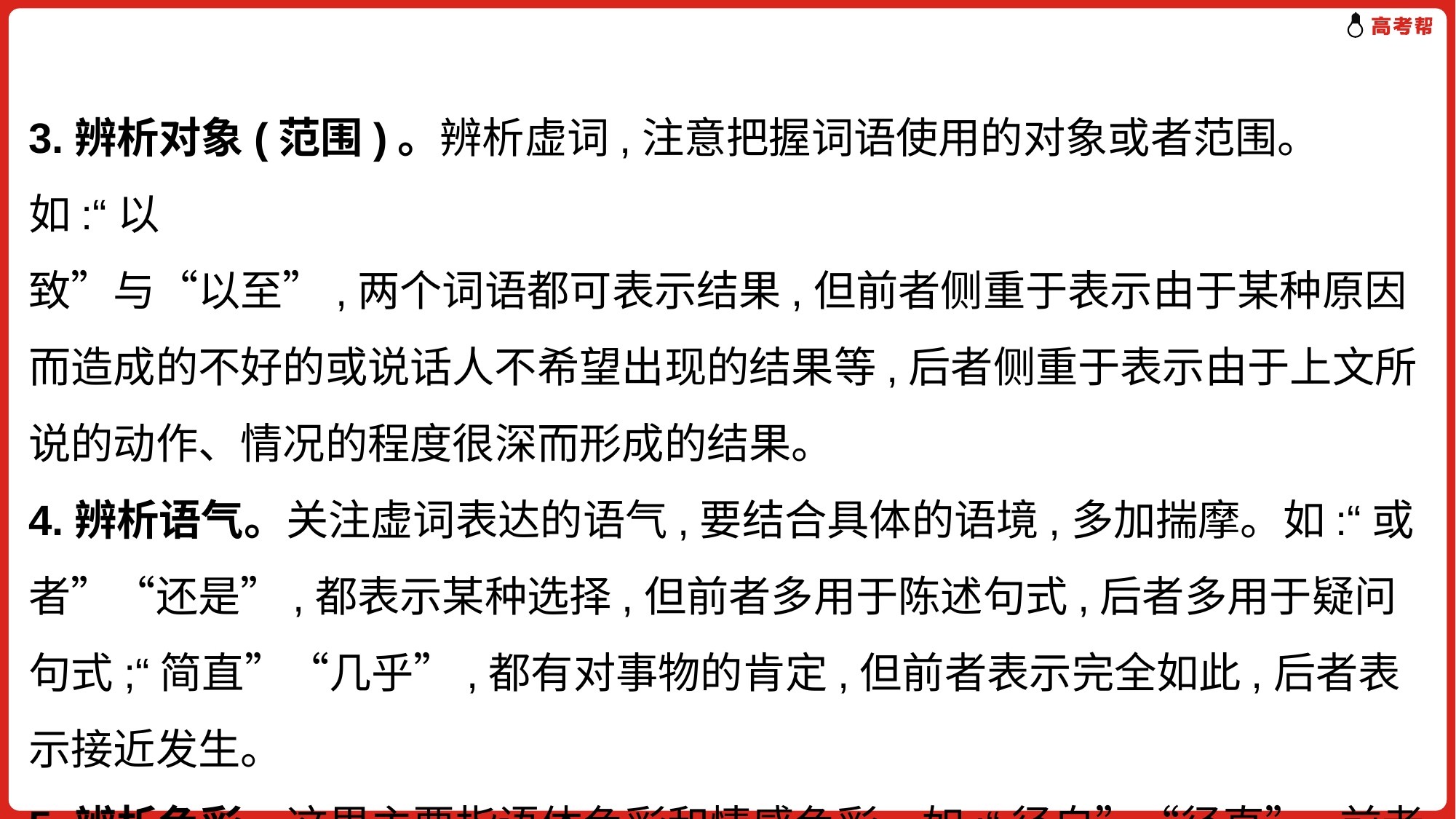

3.辨析对象(范围)。辨析虚词,注意把握词语使用的对象或者范围。如:“以
致”与“以至”,两个词语都可表示结果,但前者侧重于表示由于某种原因而造成的不好的或说话人不希望出现的结果等,后者侧重于表示由于上文所说的动作、情况的程度很深而形成的结果。
4.辨析语气。关注虚词表达的语气,要结合具体的语境,多加揣摩。如:“或者”“还是”,都表示某种选择,但前者多用于陈述句式,后者多用于疑问句式;“简直”“几乎”,都有对事物的肯定,但前者表示完全如此,后者表示接近发生。
5.辨析色彩。这里主要指语体色彩和情感色彩。如:“径自”“径直”,前者